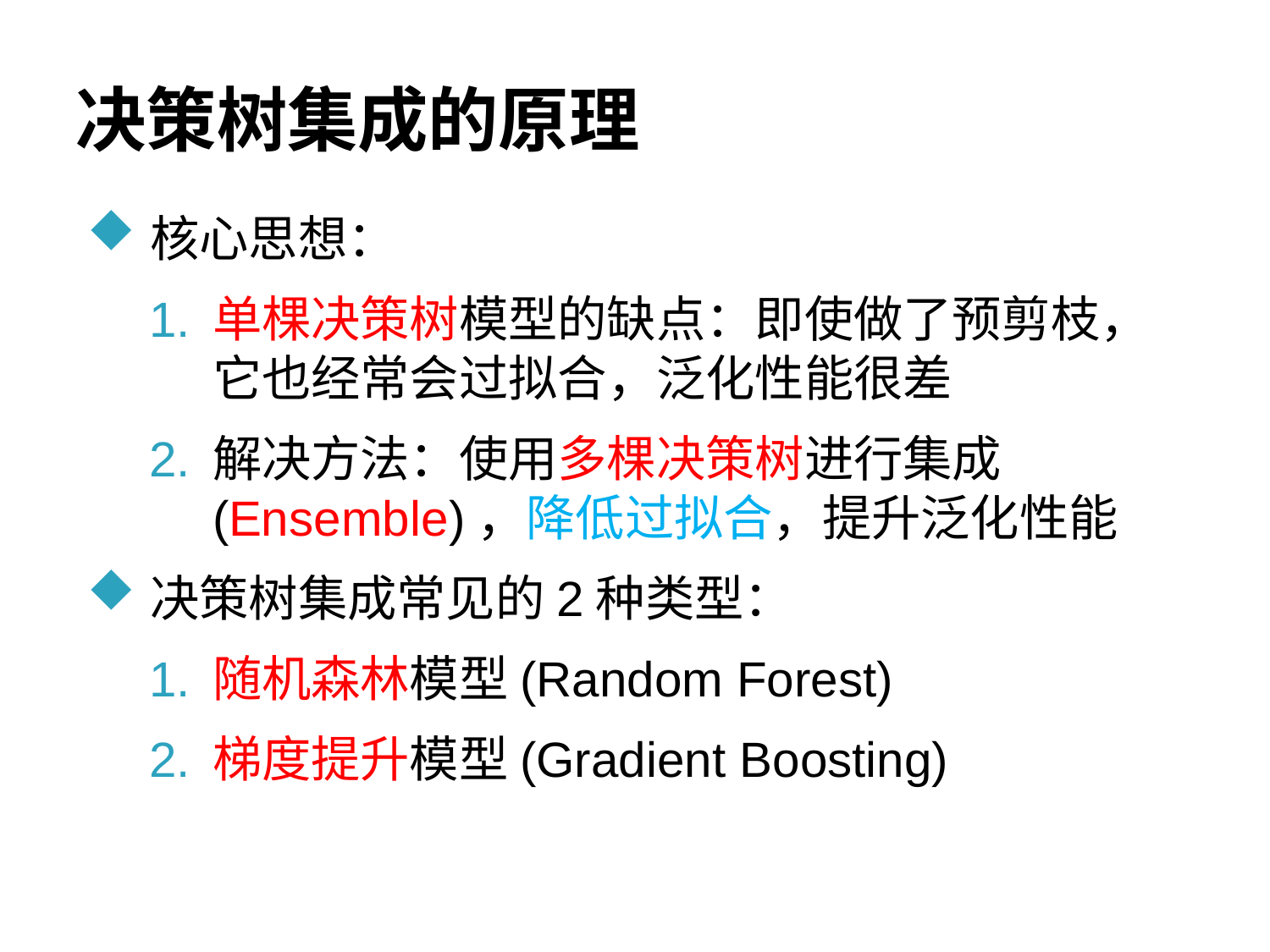

# 决策树集成的原理
核心思想：
单棵决策树模型的缺点：即使做了预剪枝，它也经常会过拟合，泛化性能很差
解决方法：使用多棵决策树进行集成(Ensemble)，降低过拟合，提升泛化性能
决策树集成常见的2种类型：
随机森林模型(Random Forest)
梯度提升模型(Gradient Boosting)